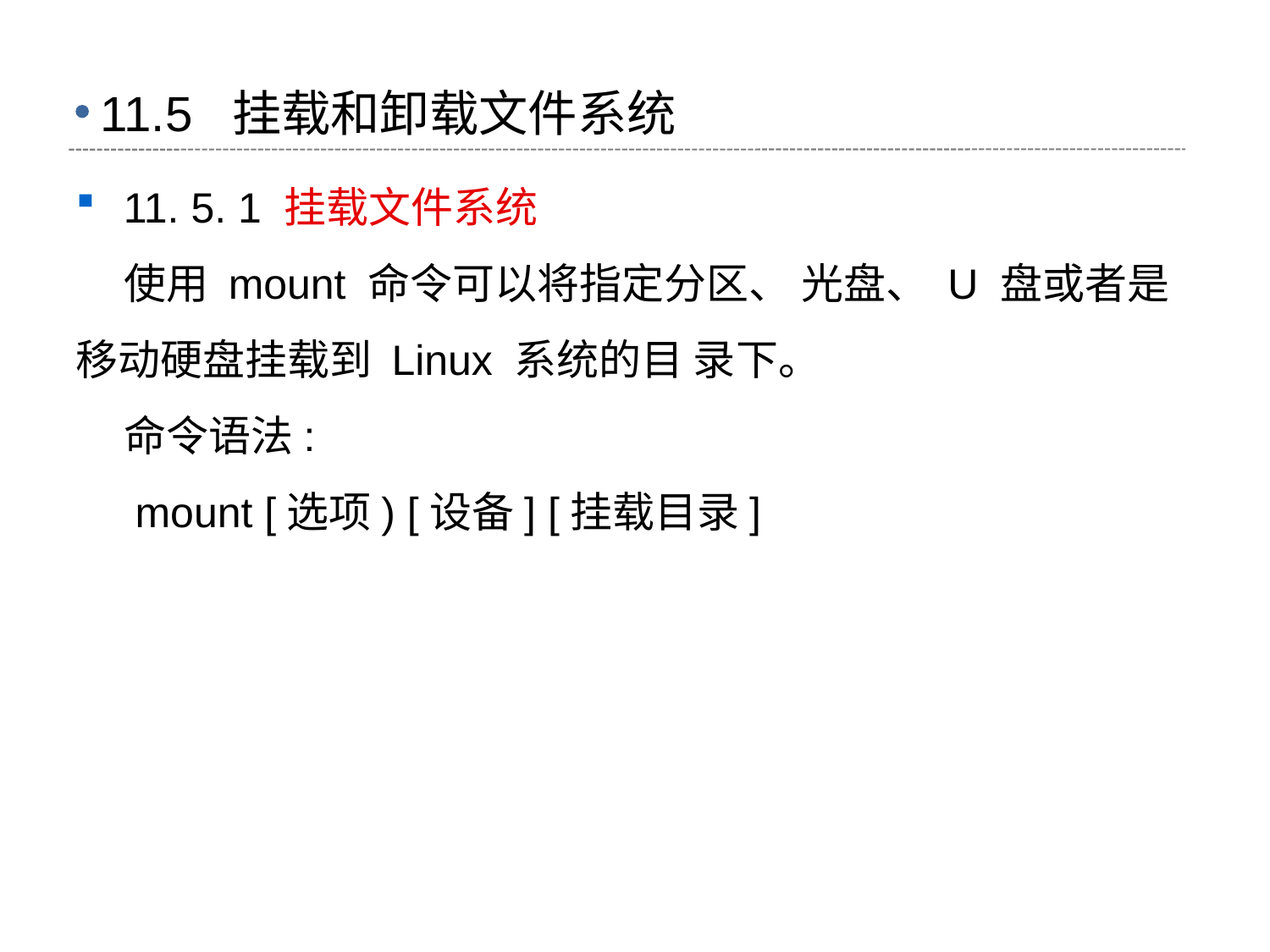

# 11.5  挂载和卸载文件系统
11. 5. 1 挂载文件系统
    使用 mount 命令可以将指定分区、 光盘、 U 盘或者是移动硬盘挂载到 Linux 系统的目 录下。
    命令语法:
     mount [选项) [设备] [挂载目录]